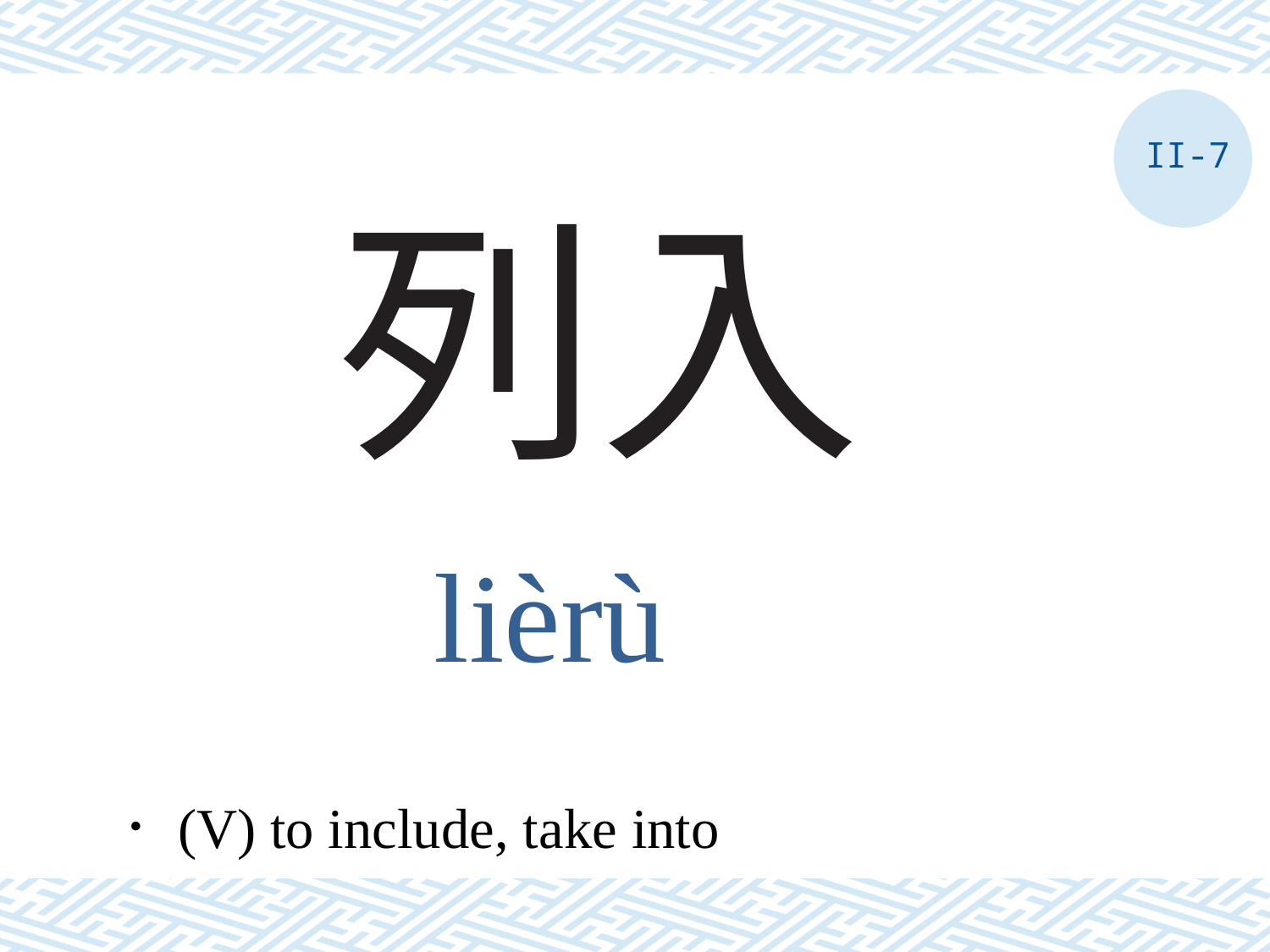

II-7

# 列入
lièrù
．(V) to include, take into